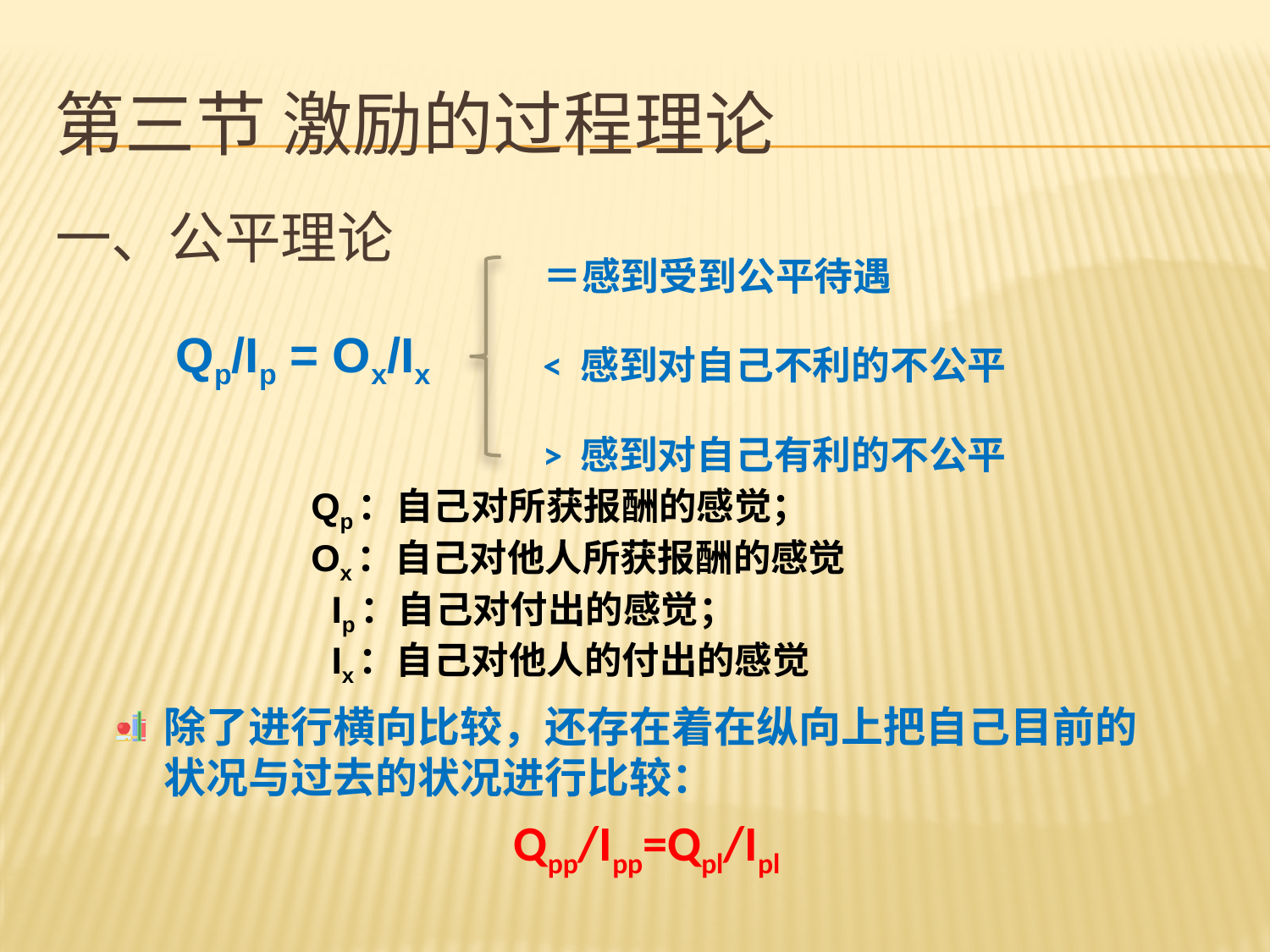

# 第三节 激励的过程理论
一、公平理论

＝感到受到公平待遇

< 感到对自己不利的不公平
> 感到对自己有利的不公平
Qp/Ip = Ox/Ix
Qp：自己对所获报酬的感觉；
Ox：自己对他人所获报酬的感觉
  Ip：自己对付出的感觉；
  Ix：自己对他人的付出的感觉

除了进行横向比较，还存在着在纵向上把自己目前的状况与过去的状况进行比较：
Qpp/Ipp=Qpl/Ipl